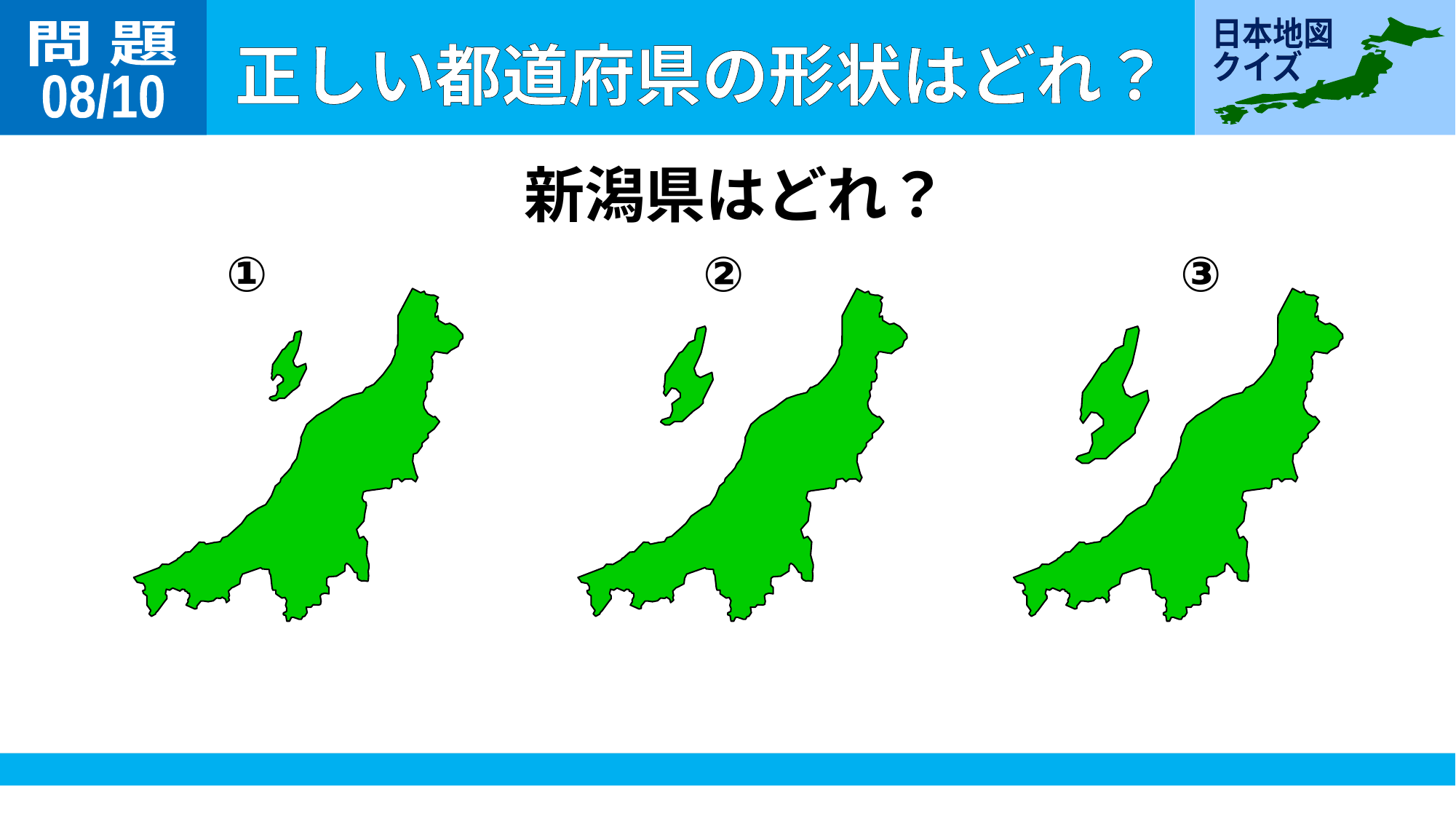

問 題
08/10
新潟県はどれ？
①
②
③